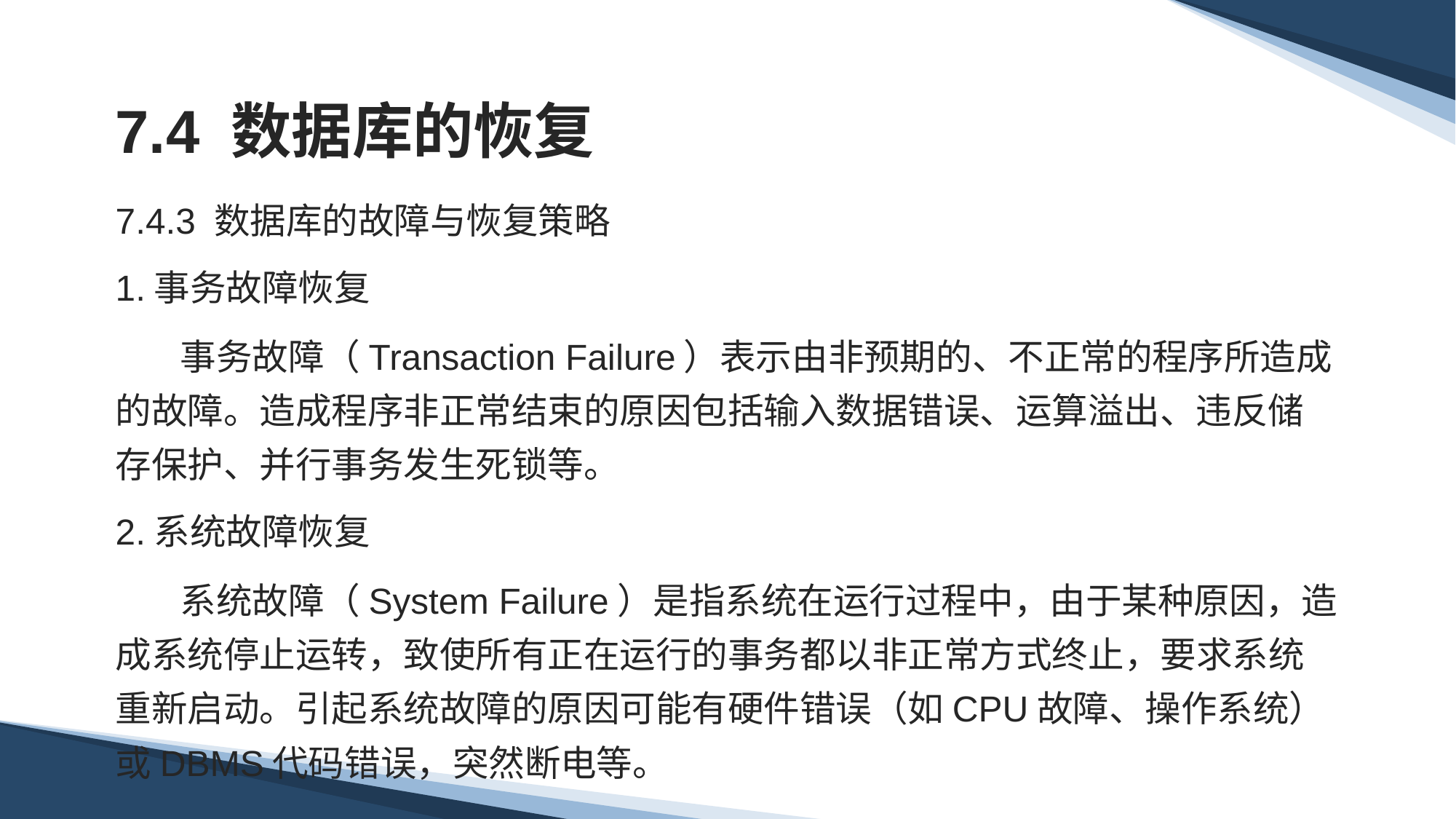

# 7.4 数据库的恢复
7.4.3 数据库的故障与恢复策略
1.事务故障恢复
       事务故障（Transaction Failure）表示由非预期的、不正常的程序所造成的故障。造成程序非正常结束的原因包括输入数据错误、运算溢出、违反储存保护、并行事务发生死锁等。
2.系统故障恢复
       系统故障（System Failure）是指系统在运行过程中，由于某种原因，造成系统停止运转，致使所有正在运行的事务都以非正常方式终止，要求系统重新启动。引起系统故障的原因可能有硬件错误（如CPU故障、操作系统）或DBMS代码错误，突然断电等。